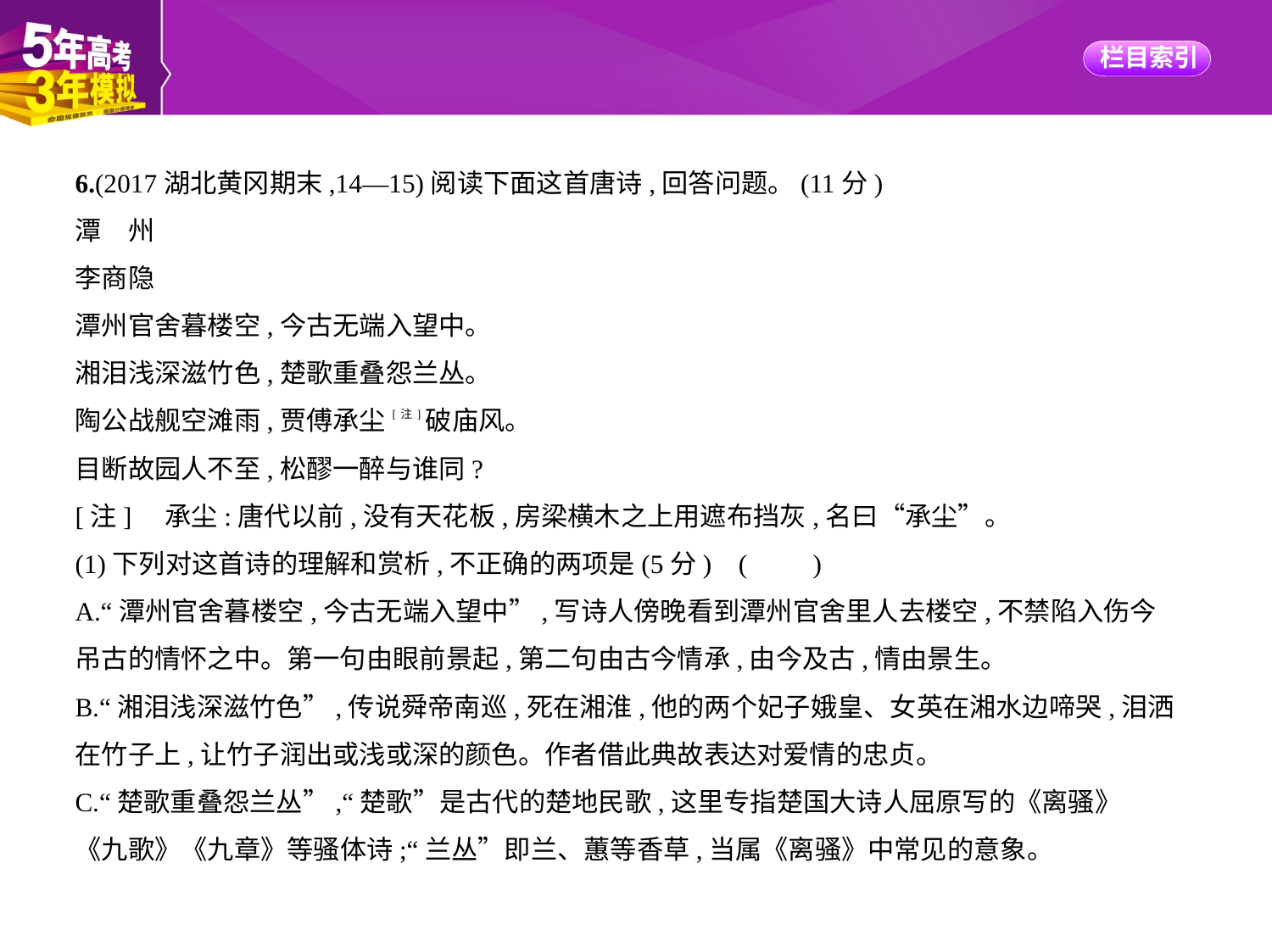

6.(2017湖北黄冈期末,14—15)阅读下面这首唐诗,回答问题。(11分)
潭　州
李商隐
潭州官舍暮楼空,今古无端入望中。
湘泪浅深滋竹色,楚歌重叠怨兰丛。
陶公战舰空滩雨,贾傅承尘[注]破庙风。
目断故园人不至,松醪一醉与谁同?
[注]　承尘:唐代以前,没有天花板,房梁横木之上用遮布挡灰,名曰“承尘”。
(1)下列对这首诗的理解和赏析,不正确的两项是(5分) (　　)
A.“潭州官舍暮楼空,今古无端入望中”,写诗人傍晚看到潭州官舍里人去楼空,不禁陷入伤今
吊古的情怀之中。第一句由眼前景起,第二句由古今情承,由今及古,情由景生。
B.“湘泪浅深滋竹色”,传说舜帝南巡,死在湘淮,他的两个妃子娥皇、女英在湘水边啼哭,泪洒
在竹子上,让竹子润出或浅或深的颜色。作者借此典故表达对爱情的忠贞。
C.“楚歌重叠怨兰丛”,“楚歌”是古代的楚地民歌,这里专指楚国大诗人屈原写的《离骚》
《九歌》《九章》等骚体诗;“兰丛”即兰、蕙等香草,当属《离骚》中常见的意象。